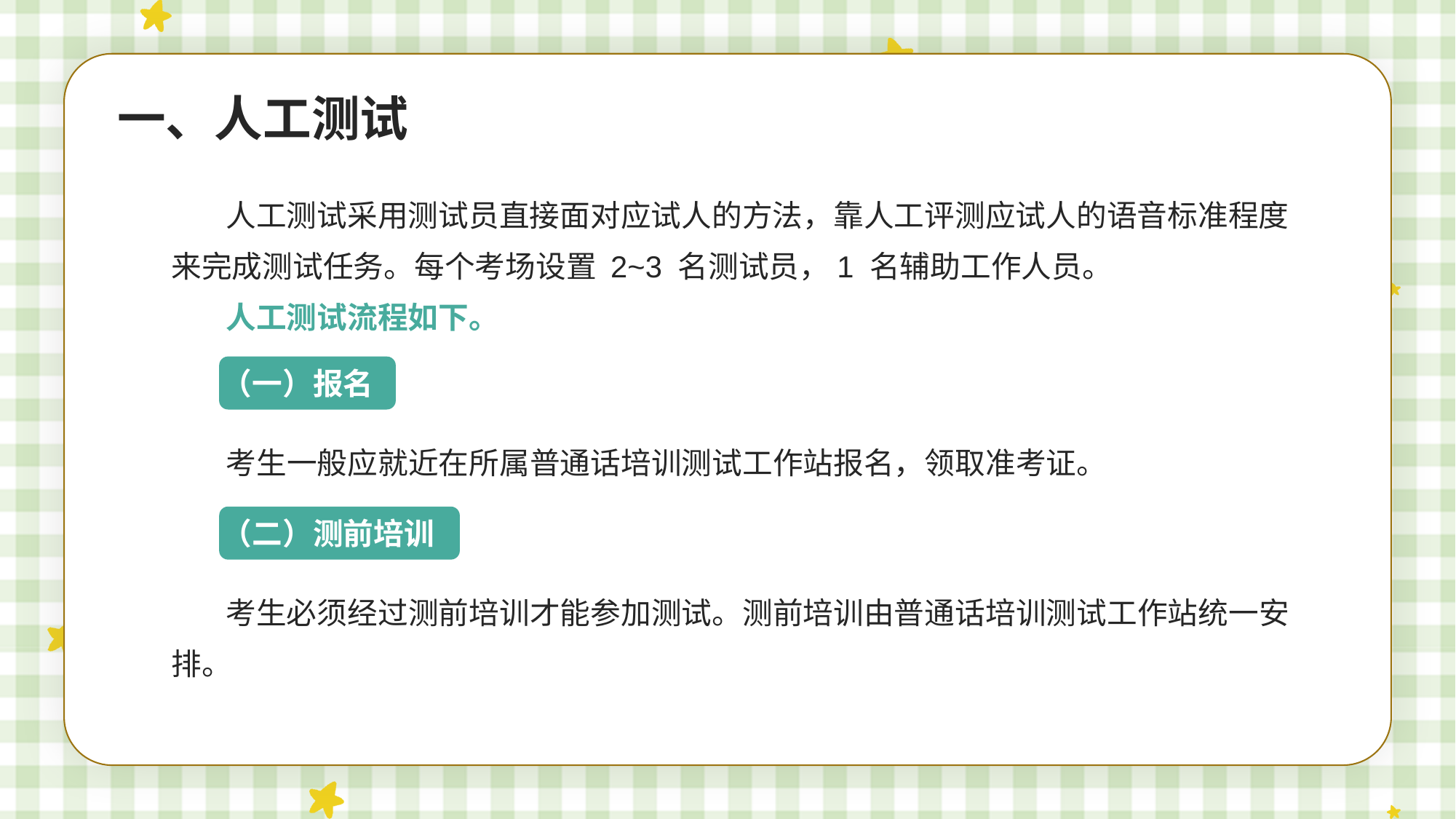

一、人工测试
人工测试采用测试员直接面对应试人的方法，靠人工评测应试人的语音标准程度来完成测试任务。每个考场设置 2~3 名测试员，1 名辅助工作人员。
人工测试流程如下。
（一）报名
考生一般应就近在所属普通话培训测试工作站报名，领取准考证。
（二）测前培训
考生必须经过测前培训才能参加测试。测前培训由普通话培训测试工作站统一安排。